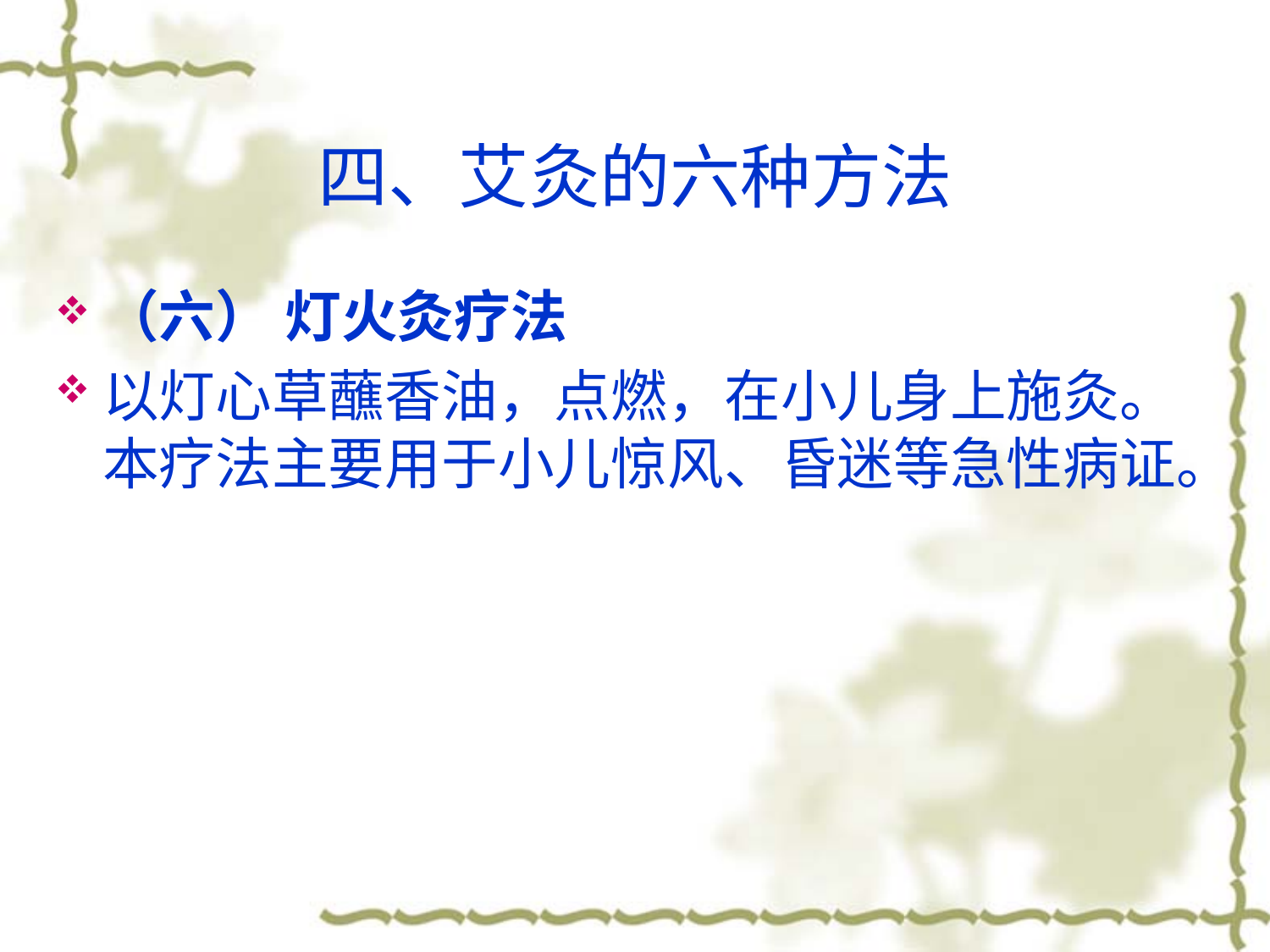

# 四、艾灸的六种方法
（六） 灯火灸疗法
以灯心草蘸香油，点燃，在小儿身上施灸。本疗法主要用于小儿惊风、昏迷等急性病证。